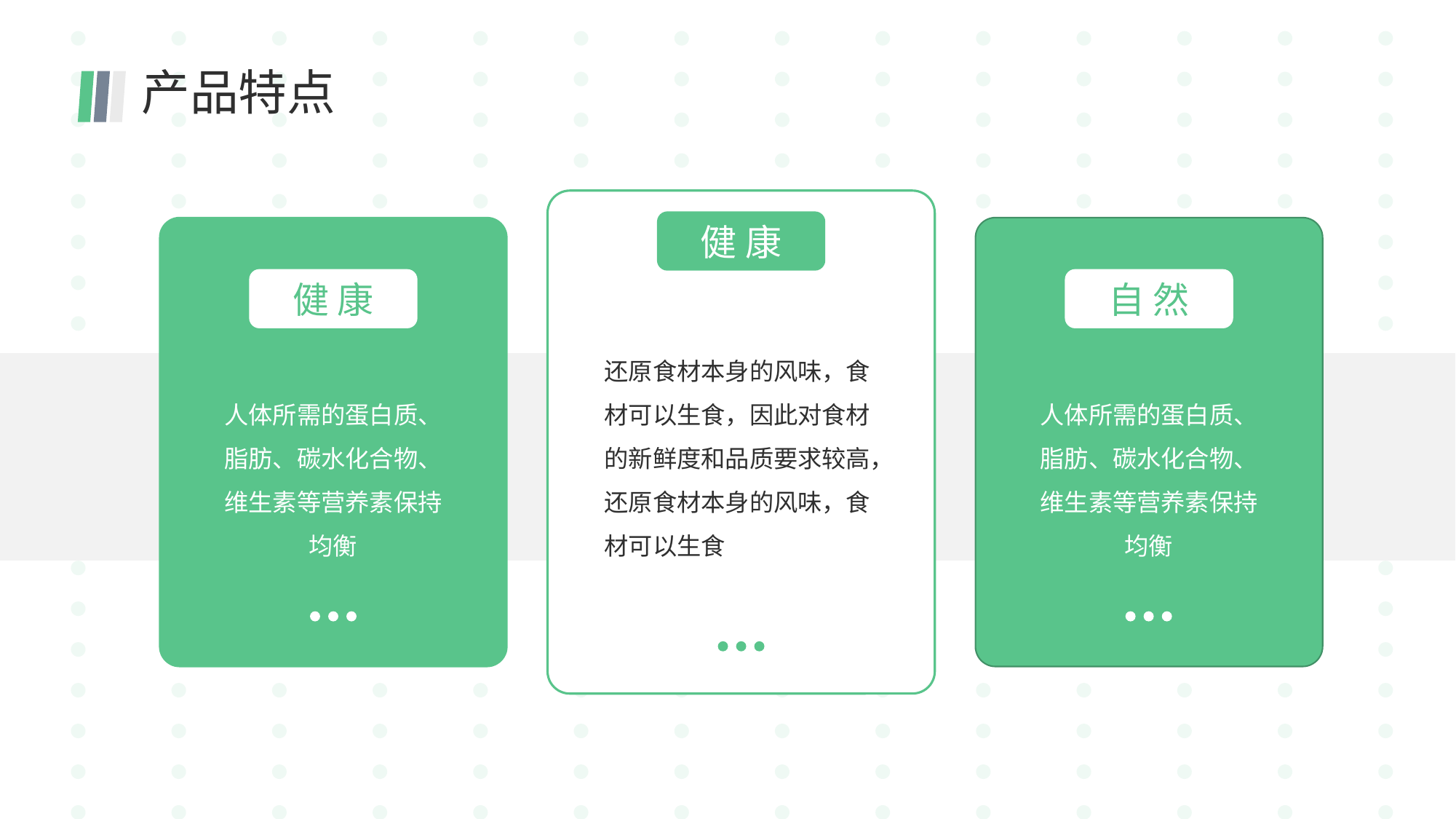

产品特点

健 康

自 然
健 康
还原食材本身的风味，食材可以生食，因此对食材的新鲜度和品质要求较高，还原食材本身的风味，食材可以生食

人体所需的蛋白质、脂肪、碳水化合物、维生素等营养素保持均衡
人体所需的蛋白质、脂肪、碳水化合物、维生素等营养素保持均衡